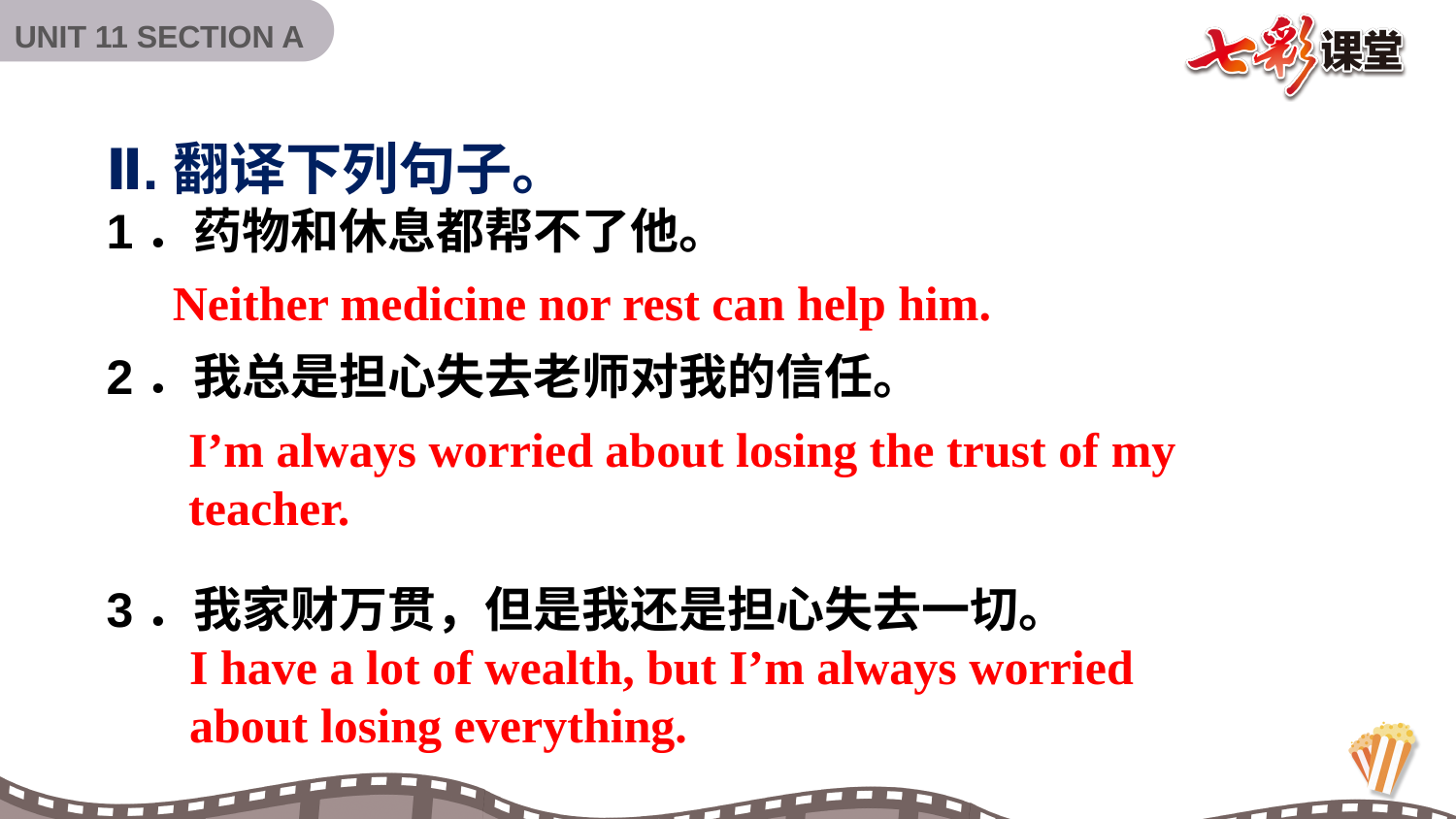

Ⅱ.翻译下列句子。
1．药物和休息都帮不了他。

2．我总是担心失去老师对我的信任。

3．我家财万贯，但是我还是担心失去一切。
Neither medicine nor rest can help him.
I’m always worried about losing the trust of my teacher.
I have a lot of wealth, but I’m always worried about losing everything.